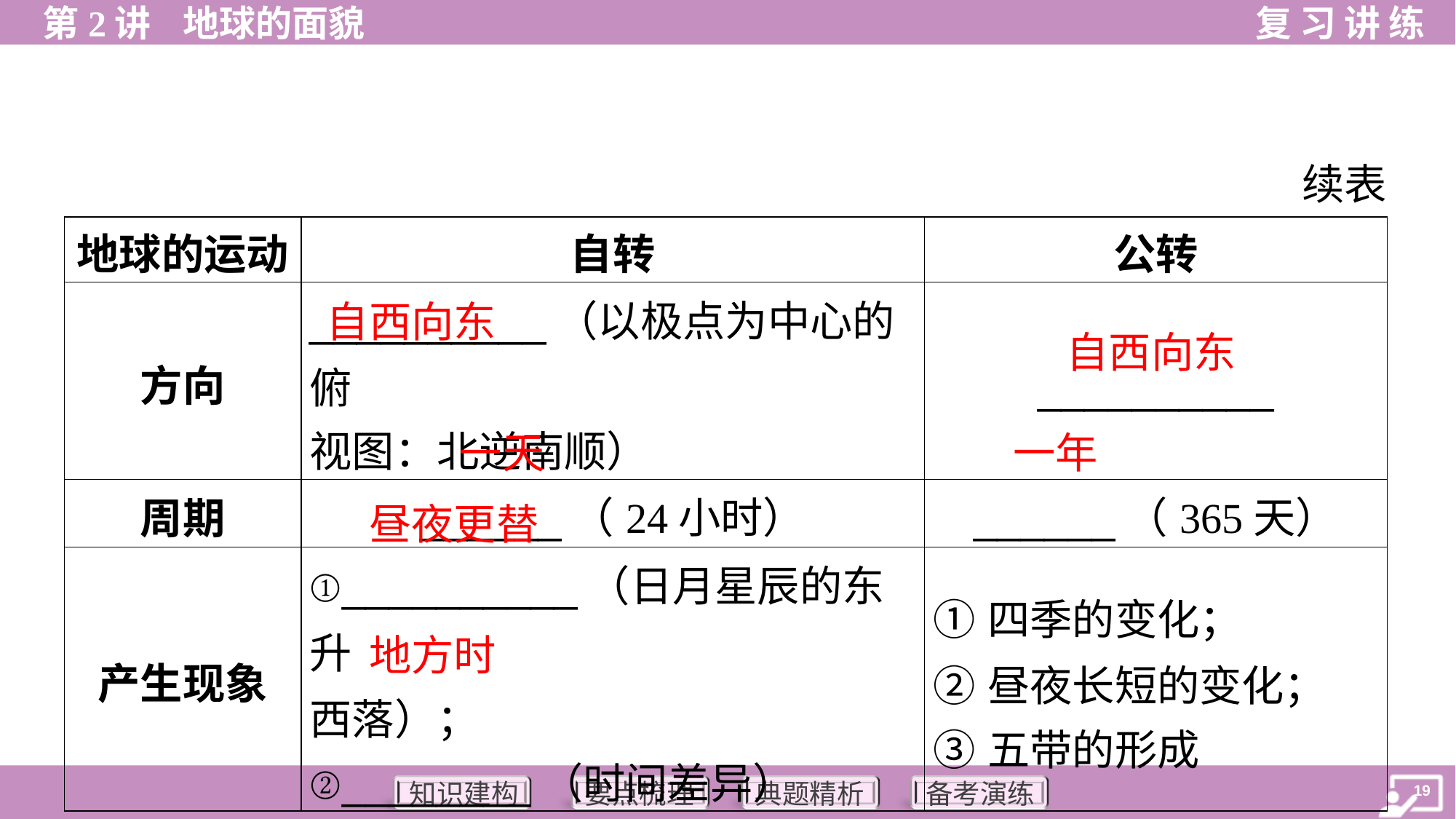

续表
| 地球的运动 | 自转 | 公转 |
| --- | --- | --- |
| 方向 | \_\_\_\_\_\_\_\_\_\_（以极点为中心的俯 视图：北逆南顺） | \_\_\_\_\_\_\_\_\_\_ |
| 周期 | \_\_\_\_\_\_（24小时） | \_\_\_\_\_\_（365天） |
| 产生现象 | ①\_\_\_\_\_\_\_\_\_\_（日月星辰的东升 西落）； ②\_\_\_\_\_\_\_\_（时间差异） | ①四季的变化； ②昼夜长短的变化； ③五带的形成 |
自西向东
自西向东
一天
一年
昼夜更替
地方时